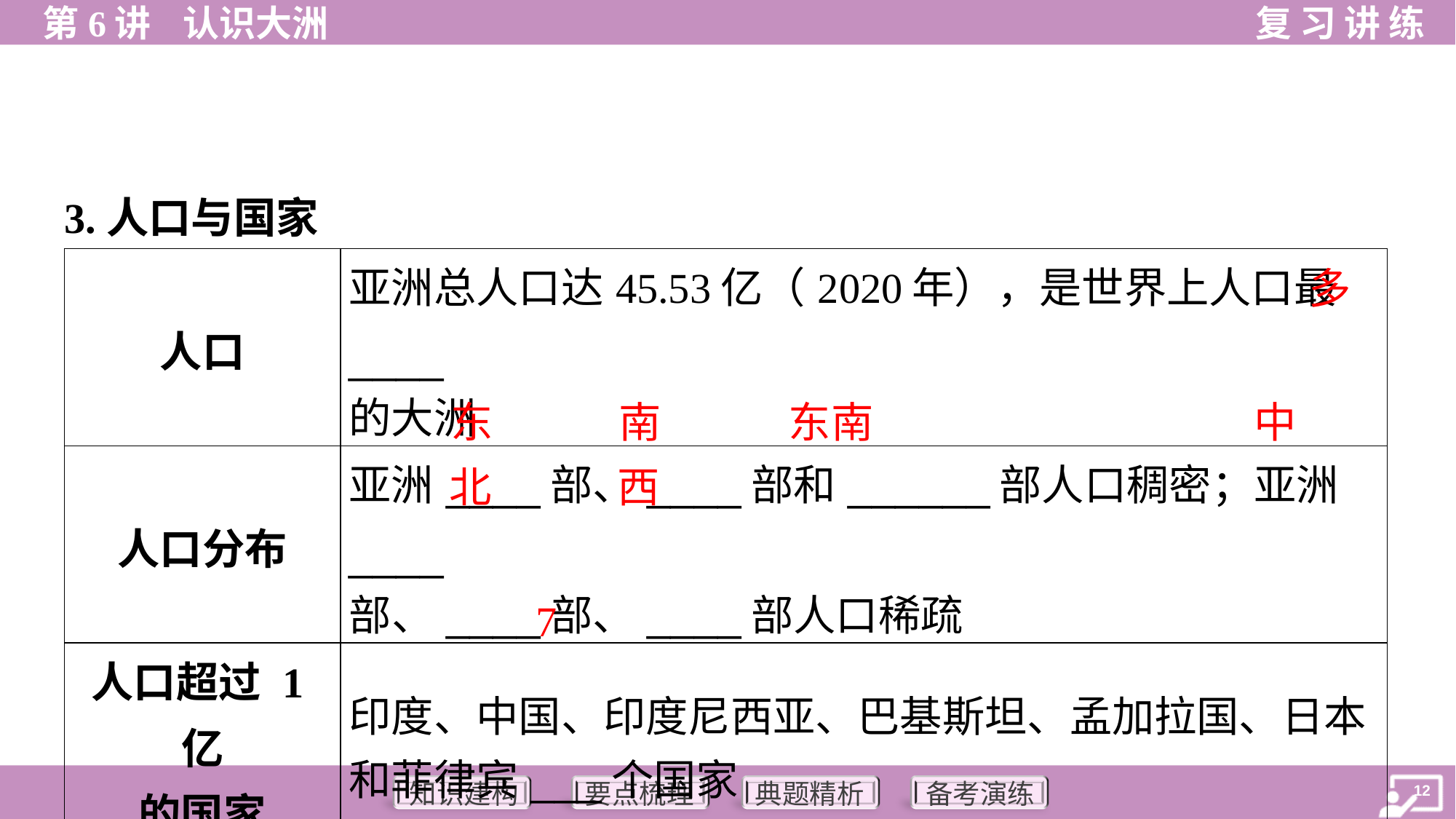

3.人口与国家
| 人口 | 亚洲总人口达45.53亿（2020年），是世界上人口最\_\_\_\_ 的大洲 |
| --- | --- |
| 人口分布 | 亚洲\_\_\_\_部、\_\_\_\_部和\_\_\_\_\_\_部人口稠密；亚洲\_\_\_\_ 部、\_\_\_\_部、\_\_\_\_部人口稀疏 |
| 人口超过 1亿 的国家 | 印度、中国、印度尼西亚、巴基斯坦、孟加拉国、日本 和菲律宾\_\_\_个国家 |
多
东
南
东南
中
北
西
7